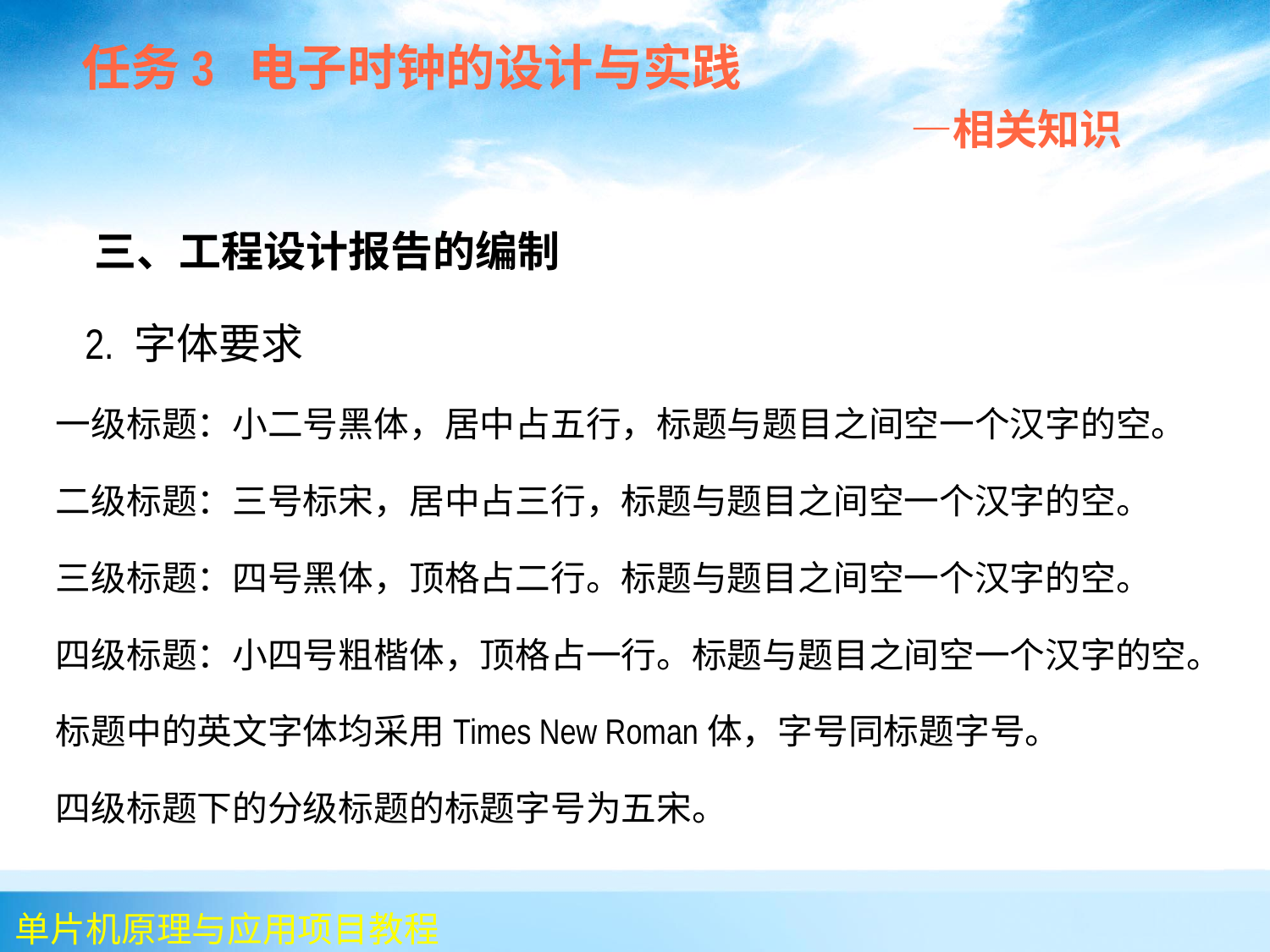

任务3  电子时钟的设计与实践
                                                                              —相关知识
   三、工程设计报告的编制
   2. 字体要求
一级标题：小二号黑体，居中占五行，标题与题目之间空一个汉字的空。
二级标题：三号标宋，居中占三行，标题与题目之间空一个汉字的空。
三级标题：四号黑体，顶格占二行。标题与题目之间空一个汉字的空。
四级标题：小四号粗楷体，顶格占一行。标题与题目之间空一个汉字的空。
标题中的英文字体均采用Times New Roman体，字号同标题字号。
四级标题下的分级标题的标题字号为五宋。